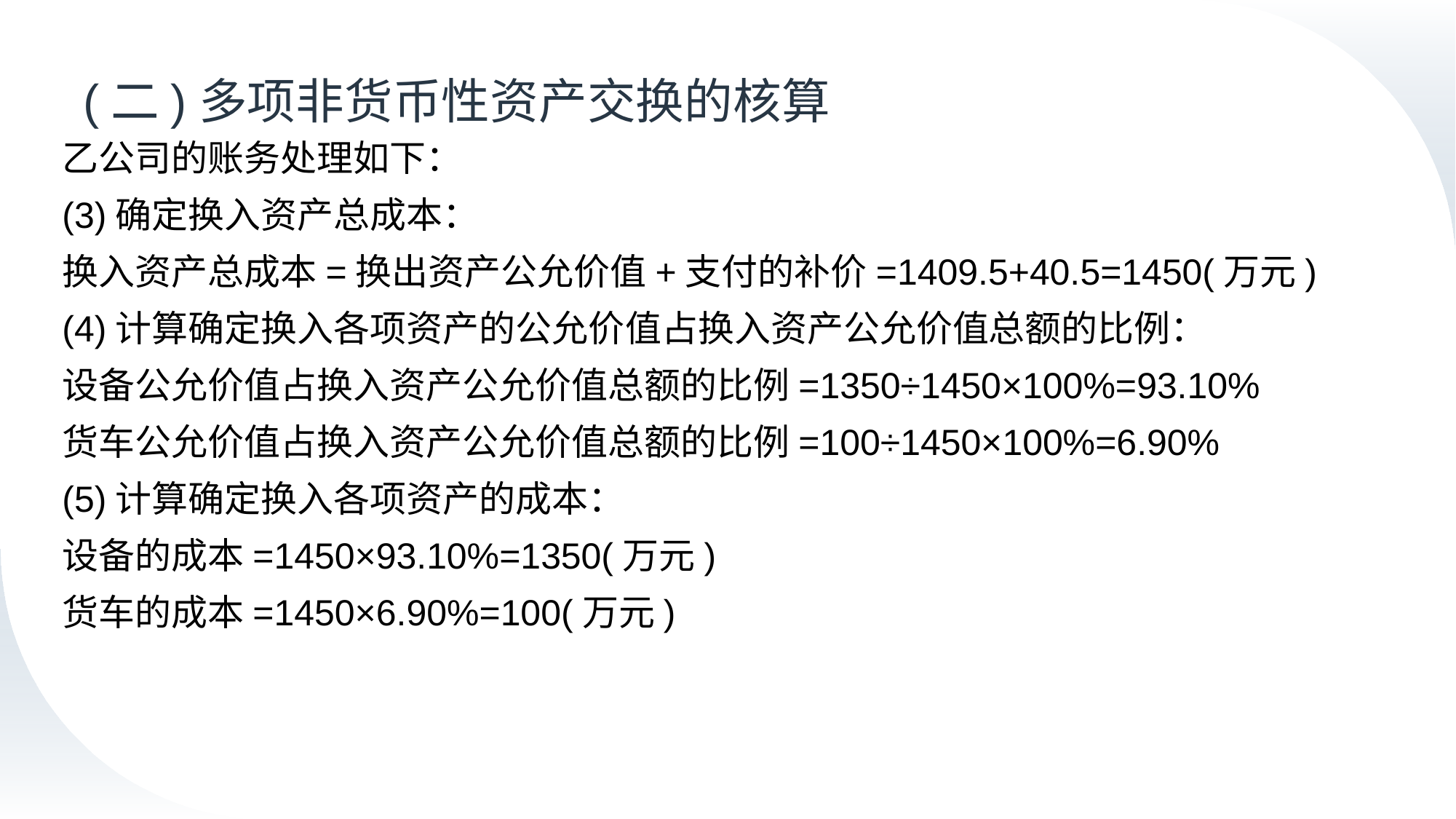

# (二)多项非货币性资产交换的核算
乙公司的账务处理如下：
(3)确定换入资产总成本：
换入资产总成本=换出资产公允价值+支付的补价=1409.5+40.5=1450(万元)
(4)计算确定换入各项资产的公允价值占换入资产公允价值总额的比例：
设备公允价值占换入资产公允价值总额的比例=1350÷1450×100%=93.10%
货车公允价值占换入资产公允价值总额的比例=100÷1450×100%=6.90%
(5)计算确定换入各项资产的成本：
设备的成本=1450×93.10%=1350(万元)
货车的成本=1450×6.90%=100(万元)